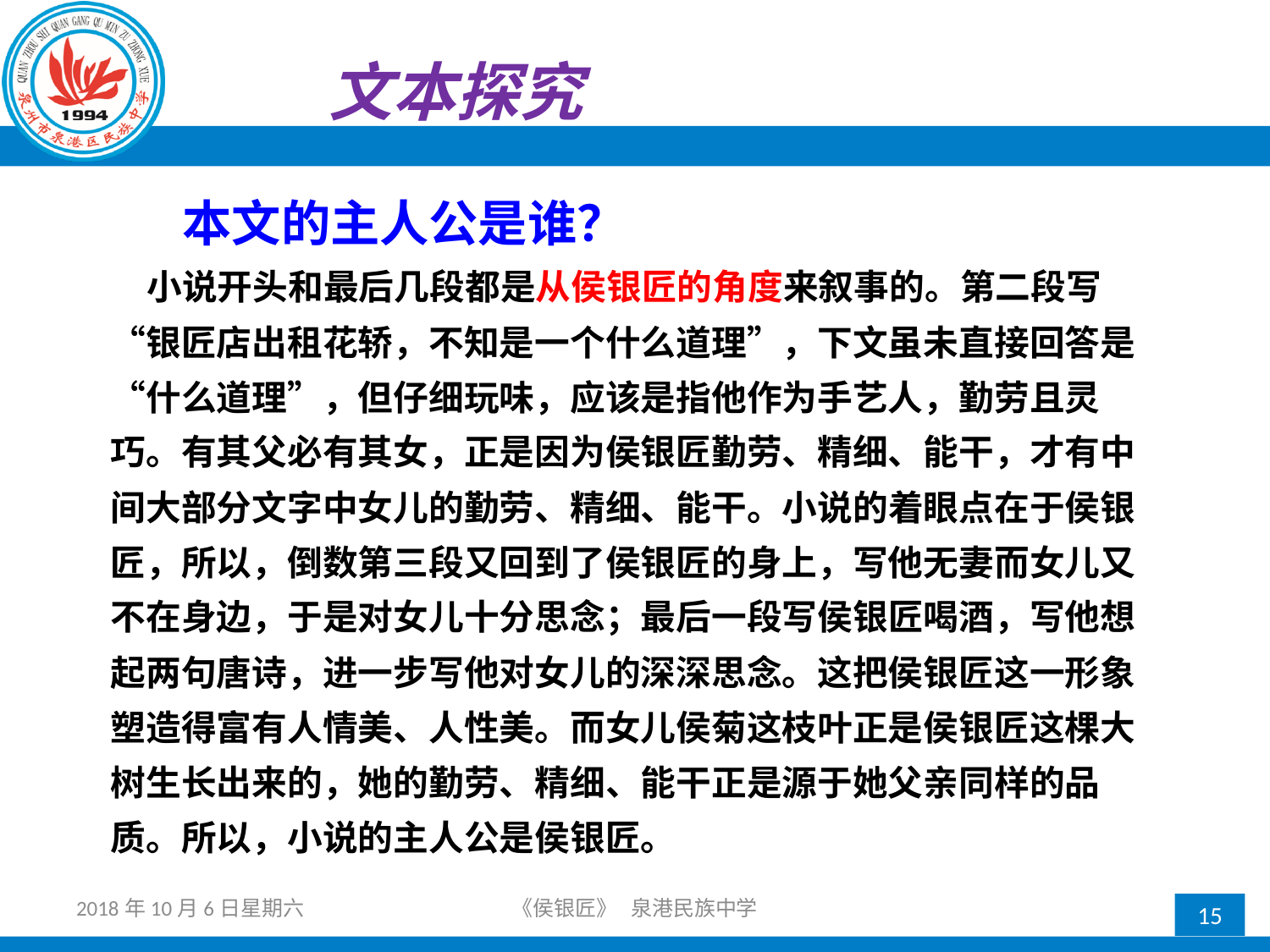

文本探究

本文的主人公是谁？
    小说开头和最后几段都是从侯银匠的角度来叙事的。第二段写“银匠店出租花轿，不知是一个什么道理”，下文虽未直接回答是“什么道理”，但仔细玩味，应该是指他作为手艺人，勤劳且灵巧。有其父必有其女，正是因为侯银匠勤劳、精细、能干，才有中间大部分文字中女儿的勤劳、精细、能干。小说的着眼点在于侯银匠，所以，倒数第三段又回到了侯银匠的身上，写他无妻而女儿又不在身边，于是对女儿十分思念；最后一段写侯银匠喝酒，写他想起两句唐诗，进一步写他对女儿的深深思念。这把侯银匠这一形象塑造得富有人情美、人性美。而女儿侯菊这枝叶正是侯银匠这棵大树生长出来的，她的勤劳、精细、能干正是源于她父亲同样的品质。所以，小说的主人公是侯银匠。
2018年10月6日星期六
《侯银匠》  泉港民族中学